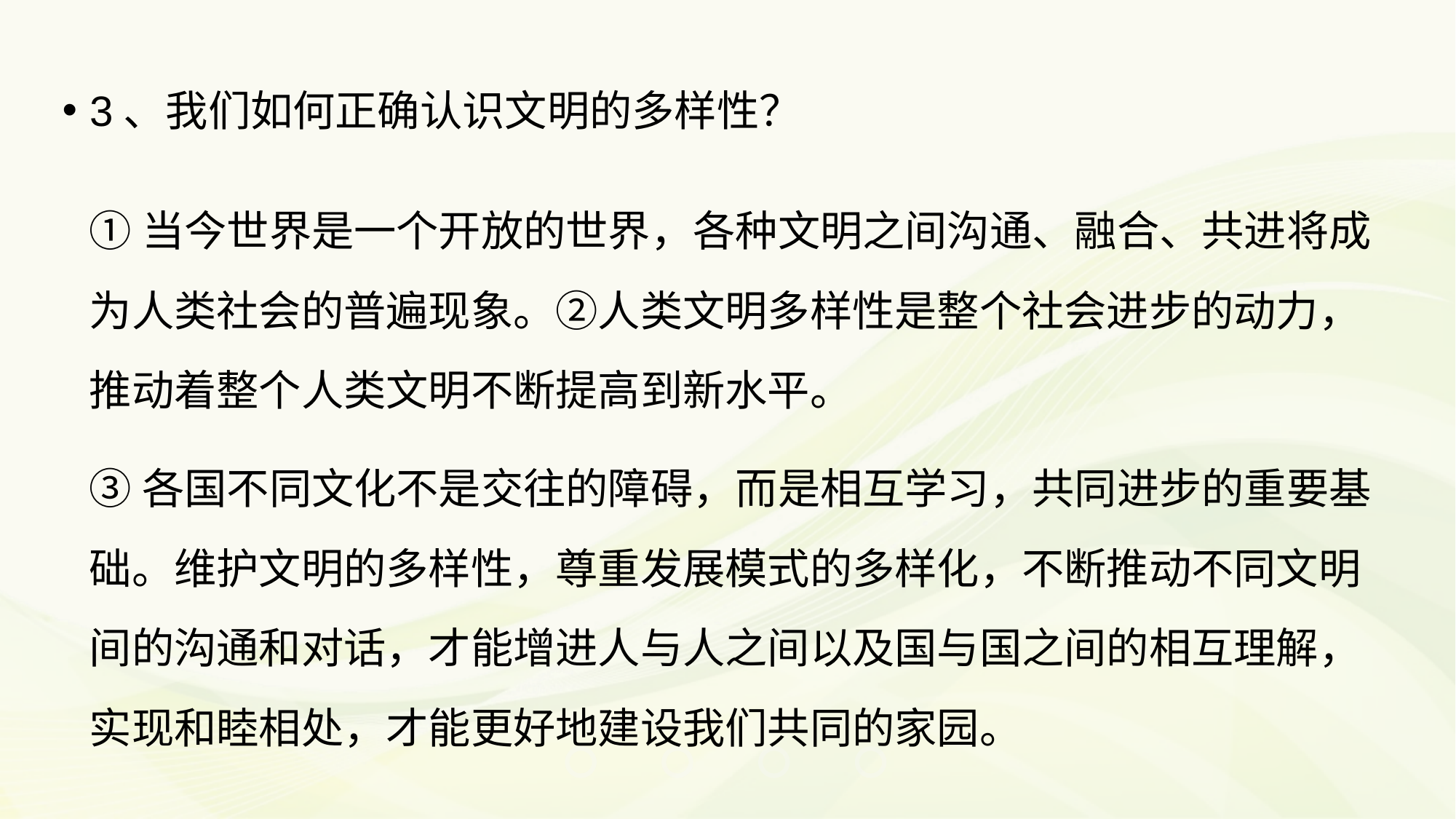

3、我们如何正确认识文明的多样性？
①当今世界是一个开放的世界，各种文明之间沟通、融合、共进将成为人类社会的普遍现象。②人类文明多样性是整个社会进步的动力，推动着整个人类文明不断提高到新水平。
③各国不同文化不是交往的障碍，而是相互学习，共同进步的重要基础。维护文明的多样性，尊重发展模式的多样化，不断推动不同文明间的沟通和对话，才能增进人与人之间以及国与国之间的相互理解，实现和睦相处，才能更好地建设我们共同的家园。